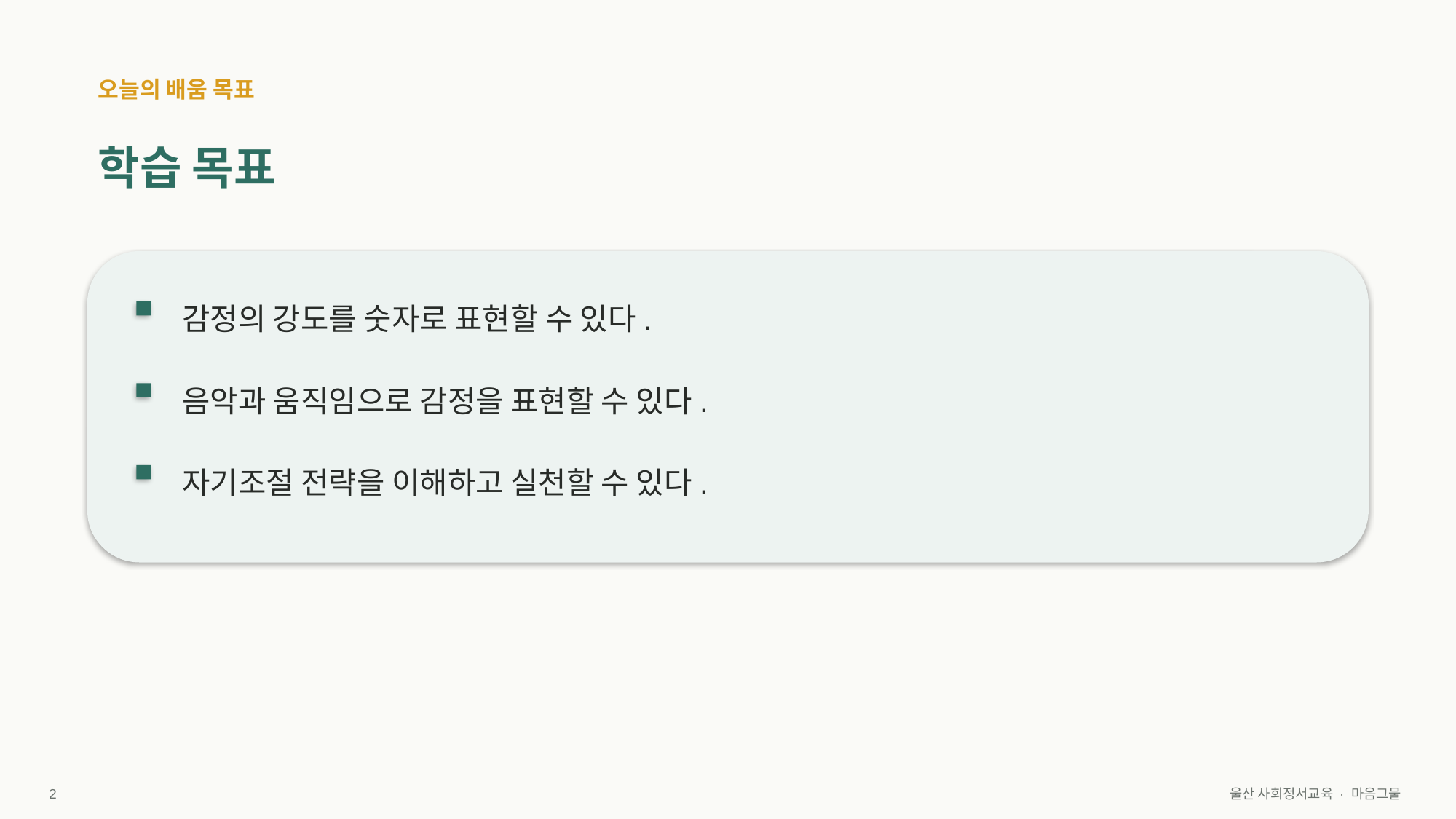

오늘의 배움 목표
학습 목표

감정의 강도를 숫자로 표현할 수 있다.

음악과 움직임으로 감정을 표현할 수 있다.

자기조절 전략을 이해하고 실천할 수 있다.

2
울산 사회정서교육 · 마음그물